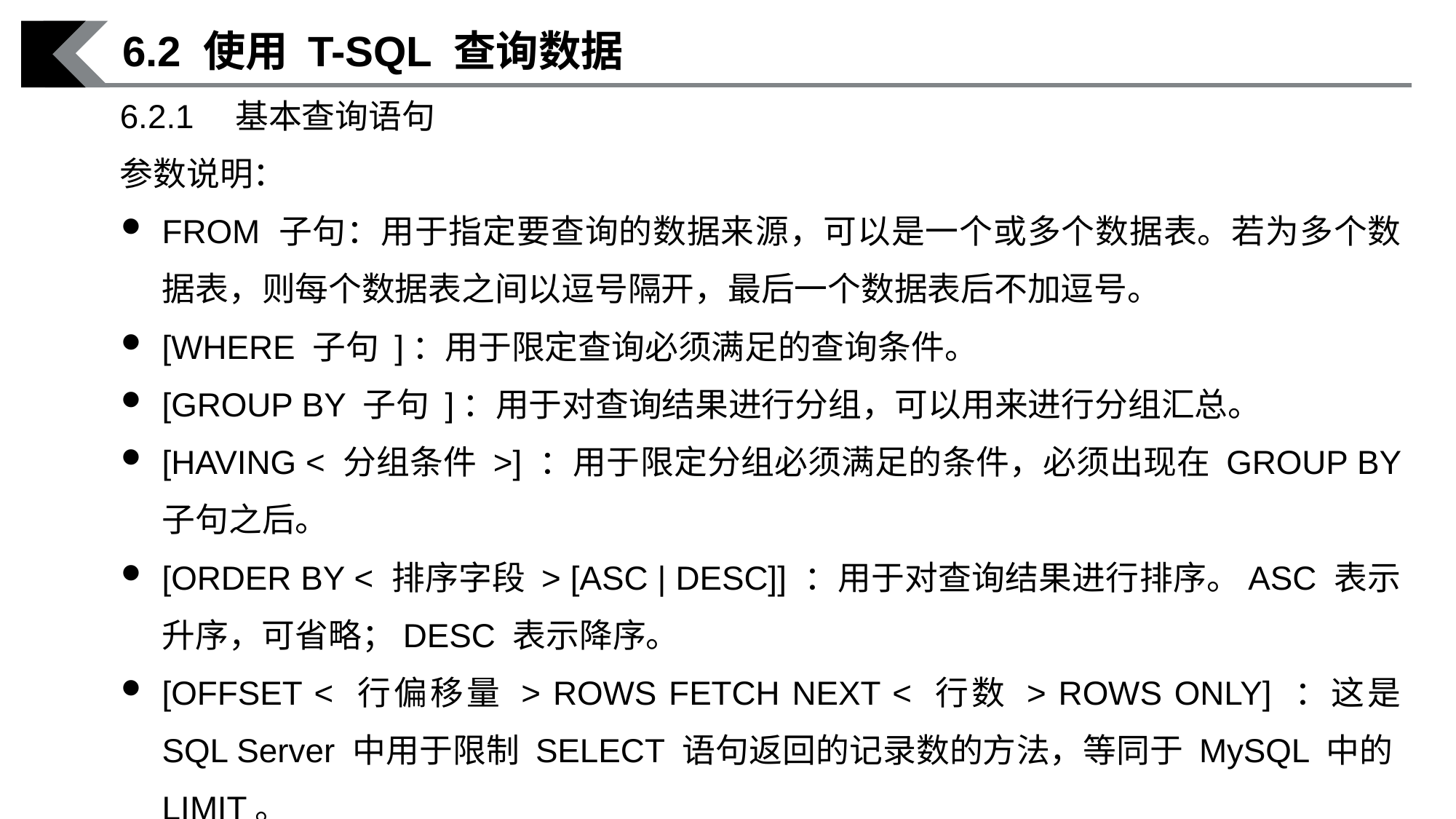

6.2 使用 T-SQL 查询数据
6.2.1　基本查询语句
参数说明：
FROM 子句：用于指定要查询的数据来源，可以是一个或多个数据表。若为多个数据表，则每个数据表之间以逗号隔开，最后一个数据表后不加逗号。
[WHERE 子句 ]：用于限定查询必须满足的查询条件。
[GROUP BY 子句 ]：用于对查询结果进行分组，可以用来进行分组汇总。
[HAVING < 分组条件 >] ：用于限定分组必须满足的条件，必须出现在 GROUP BY 子句之后。
[ORDER BY < 排序字段 > [ASC | DESC]] ：用于对查询结果进行排序。ASC 表示升序，可省略；DESC 表示降序。
[OFFSET < 行偏移量 > ROWS FETCH NEXT < 行数 > ROWS ONLY] ：这是 SQL Server 中用于限制 SELECT 语句返回的记录数的方法，等同于 MySQL 中的LIMIT。